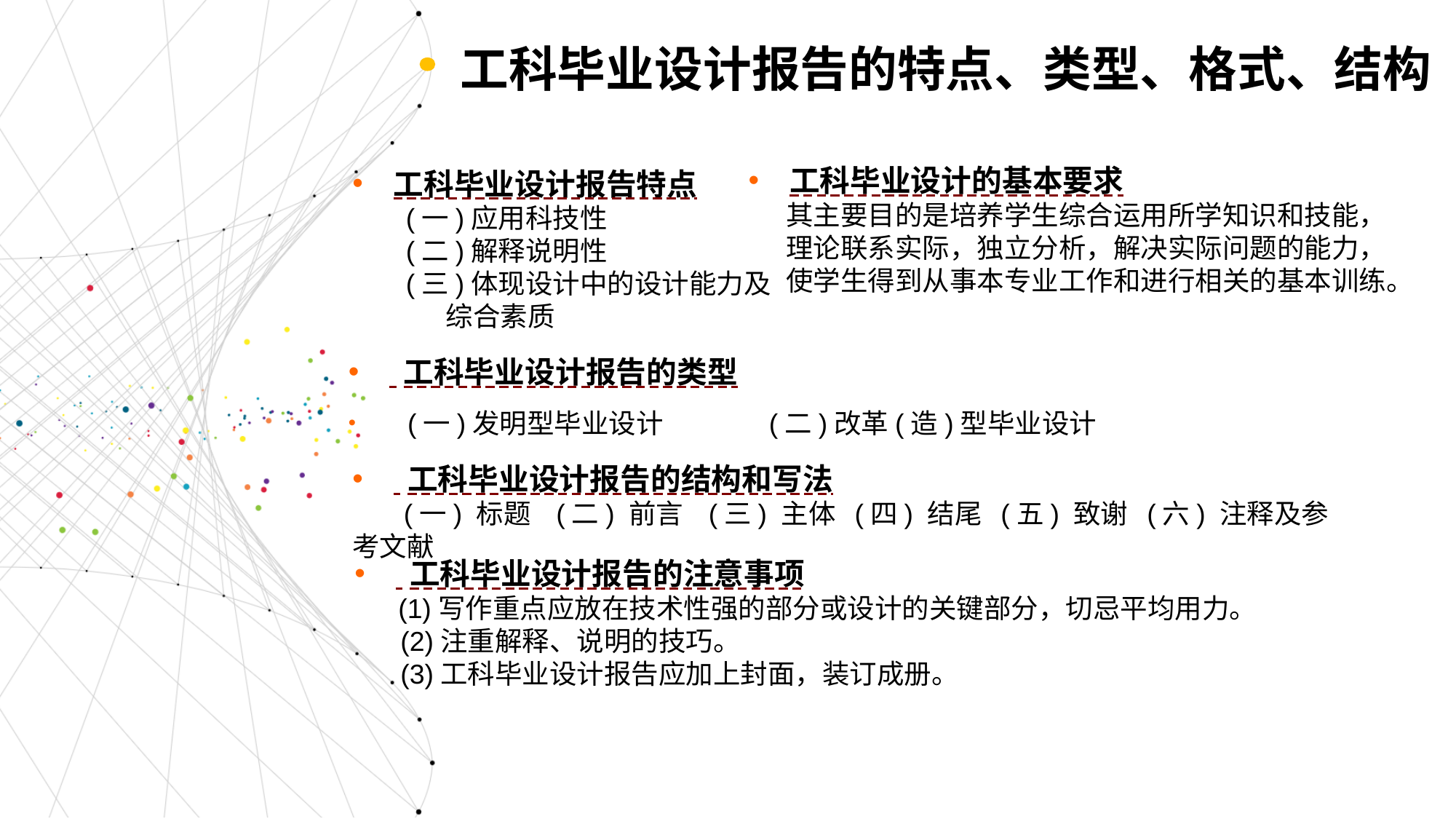

工科毕业设计报告的特点、类型、格式、结构

工科毕业设计的基本要求
     其主要目的是培养学生综合运用所学知识和技能，
     理论联系实际，独立分析，解决实际问题的能力，
     使学生得到从事本专业工作和进行相关的基本训练。
工科毕业设计报告特点
       (一)应用科技性
       (二)解释说明性
       (三)体现设计中的设计能力及
              综合素质
 工科毕业设计报告的类型
   (一)发明型毕业设计                (二)改革(造)型毕业设计
 工科毕业设计报告的结构和写法
        (一) 标题   (二) 前言   (三) 主体  (四) 结尾  (五) 致谢  (六) 注释及参考文献

 工科毕业设计报告的注意事项
       (1)写作重点应放在技术性强的部分或设计的关键部分，切忌平均用力。
      (2)注重解释、说明的技巧。
      (3)工科毕业设计报告应加上封面，装订成册。